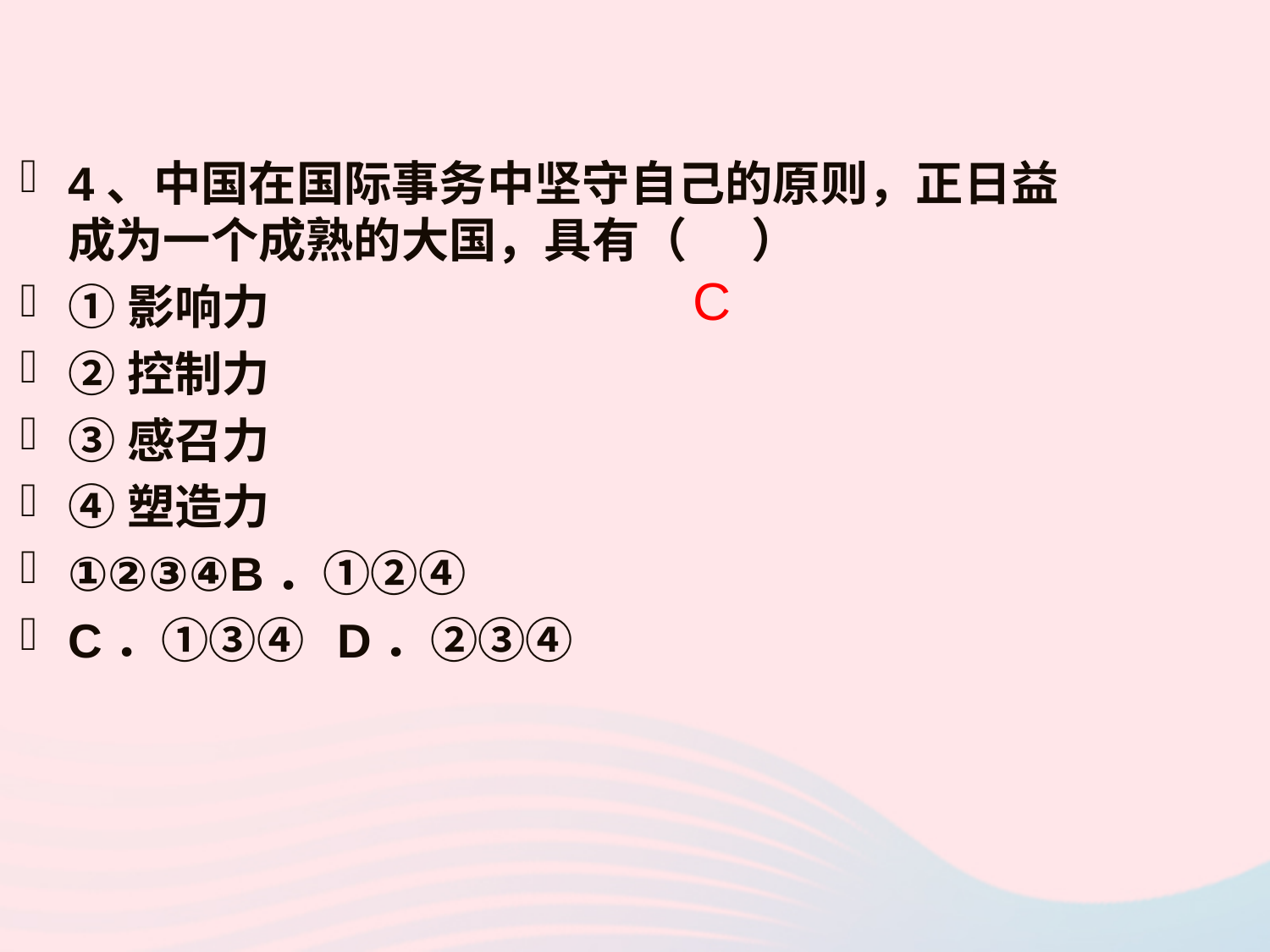

4、中国在国际事务中坚守自己的原则，正日益成为一个成熟的大国，具有（      ）
①影响力
②控制力
③感召力
④塑造力
①②③④B．①②④
C．①③④  D．②③④
C